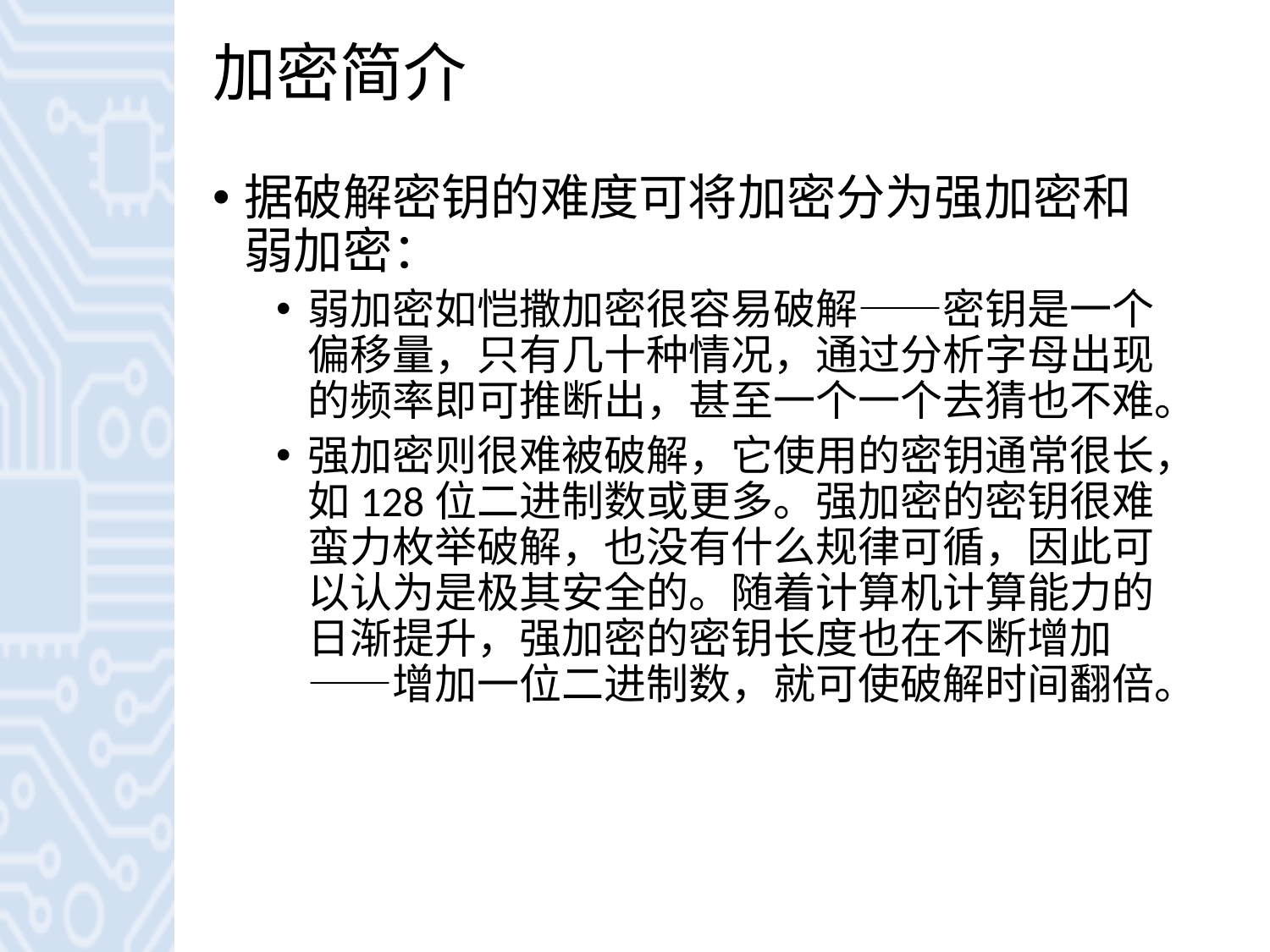

# 加密简介
据破解密钥的难度可将加密分为强加密和弱加密：
弱加密如恺撒加密很容易破解——密钥是一个偏移量，只有几十种情况，通过分析字母出现的频率即可推断出，甚至一个一个去猜也不难。
强加密则很难被破解，它使用的密钥通常很长，如128位二进制数或更多。强加密的密钥很难蛮力枚举破解，也没有什么规律可循，因此可以认为是极其安全的。随着计算机计算能力的日渐提升，强加密的密钥长度也在不断增加——增加一位二进制数，就可使破解时间翻倍。